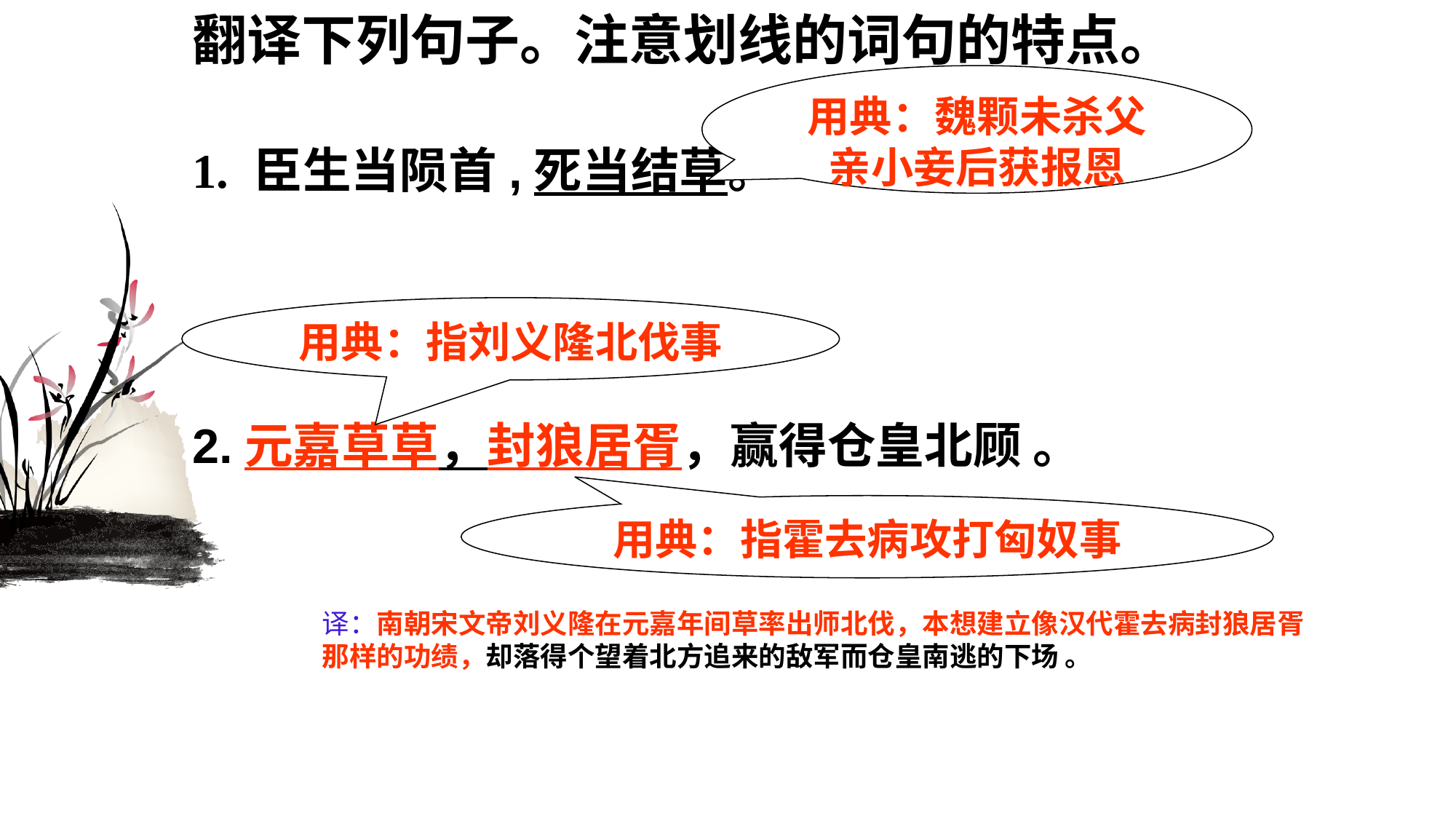

翻译下列句子。注意划线的词句的特点。
用典：魏颗未杀父亲小妾后获报恩

1. 臣生当陨首,死当结草。

用典：指刘义隆北伐事
2.元嘉草草，封狼居胥，赢得仓皇北顾 。
用典：指霍去病攻打匈奴事
译：南朝宋文帝刘义隆在元嘉年间草率出师北伐，本想建立像汉代霍去病封狼居胥那样的功绩，却落得个望着北方追来的敌军而仓皇南逃的下场 。